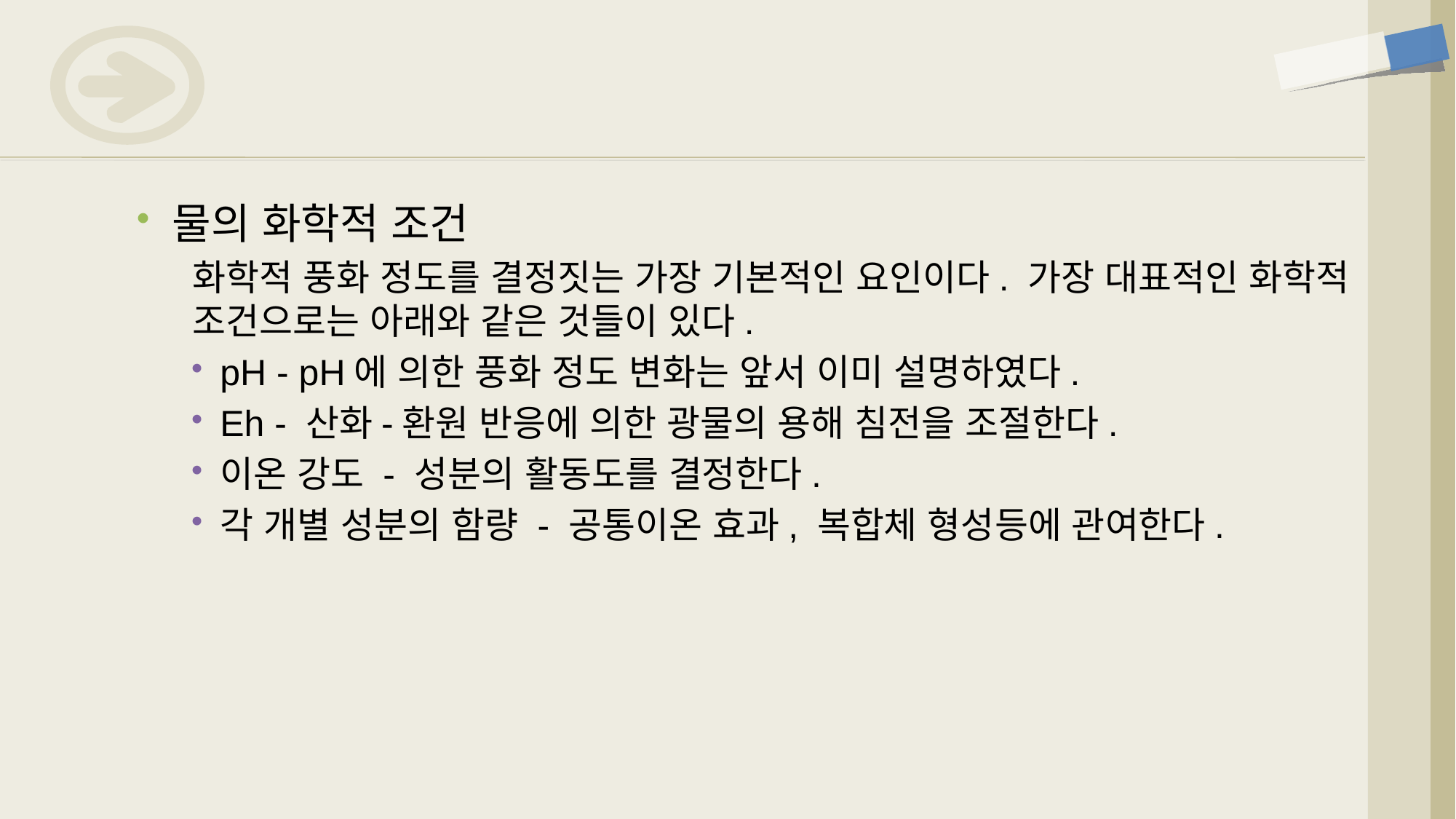

물의 화학적 조건
화학적 풍화 정도를 결정짓는 가장 기본적인 요인이다. 가장 대표적인 화학적 조건으로는 아래와 같은 것들이 있다.
pH - pH에 의한 풍화 정도 변화는 앞서 이미 설명하였다.
Eh - 산화-환원 반응에 의한 광물의 용해 침전을 조절한다.
이온 강도 - 성분의 활동도를 결정한다.
각 개별 성분의 함량 - 공통이온 효과, 복합체 형성등에 관여한다.